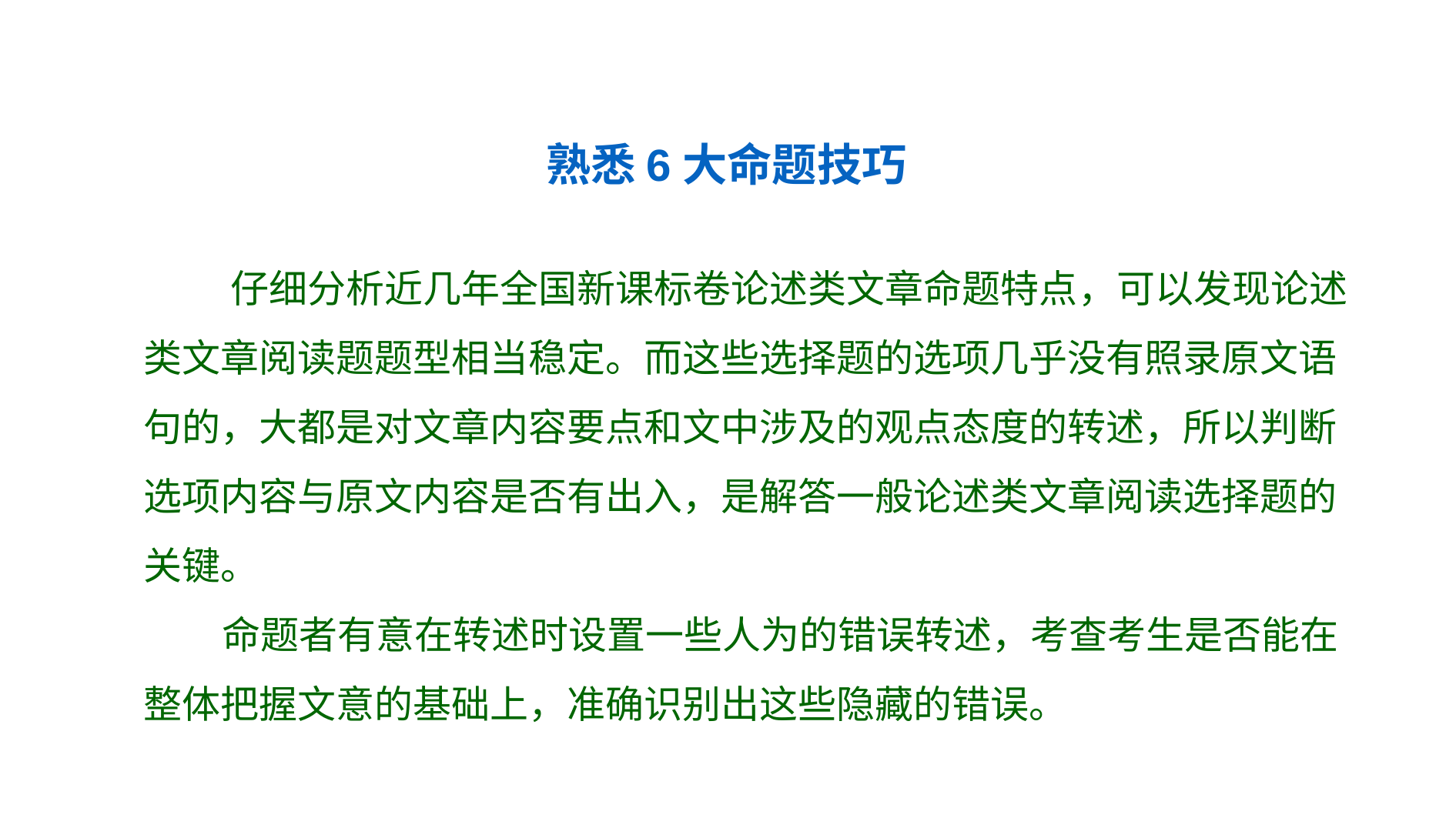

熟悉6大命题技巧

         仔细分析近几年全国新课标卷论述类文章命题特点，可以发现论述类文章阅读题题型相当稳定。而这些选择题的选项几乎没有照录原文语句的，大都是对文章内容要点和文中涉及的观点态度的转述，所以判断选项内容与原文内容是否有出入，是解答一般论述类文章阅读选择题的关键。
        命题者有意在转述时设置一些人为的错误转述，考查考生是否能在整体把握文意的基础上，准确识别出这些隐藏的错误。